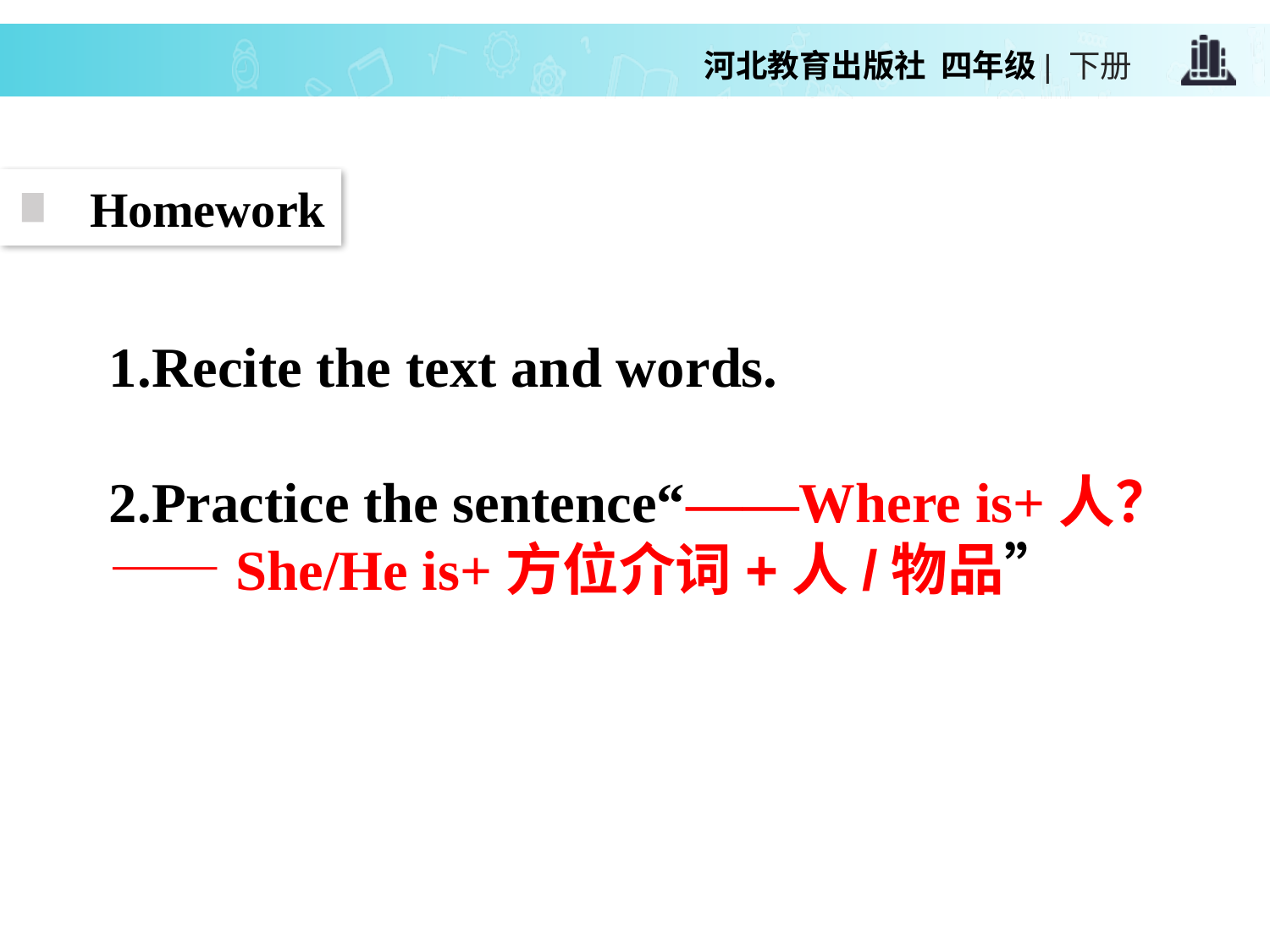

Homework

1.Recite the text and words.

2.Practice the sentence“——Where is+人？——She/He is+方位介词+人/物品”